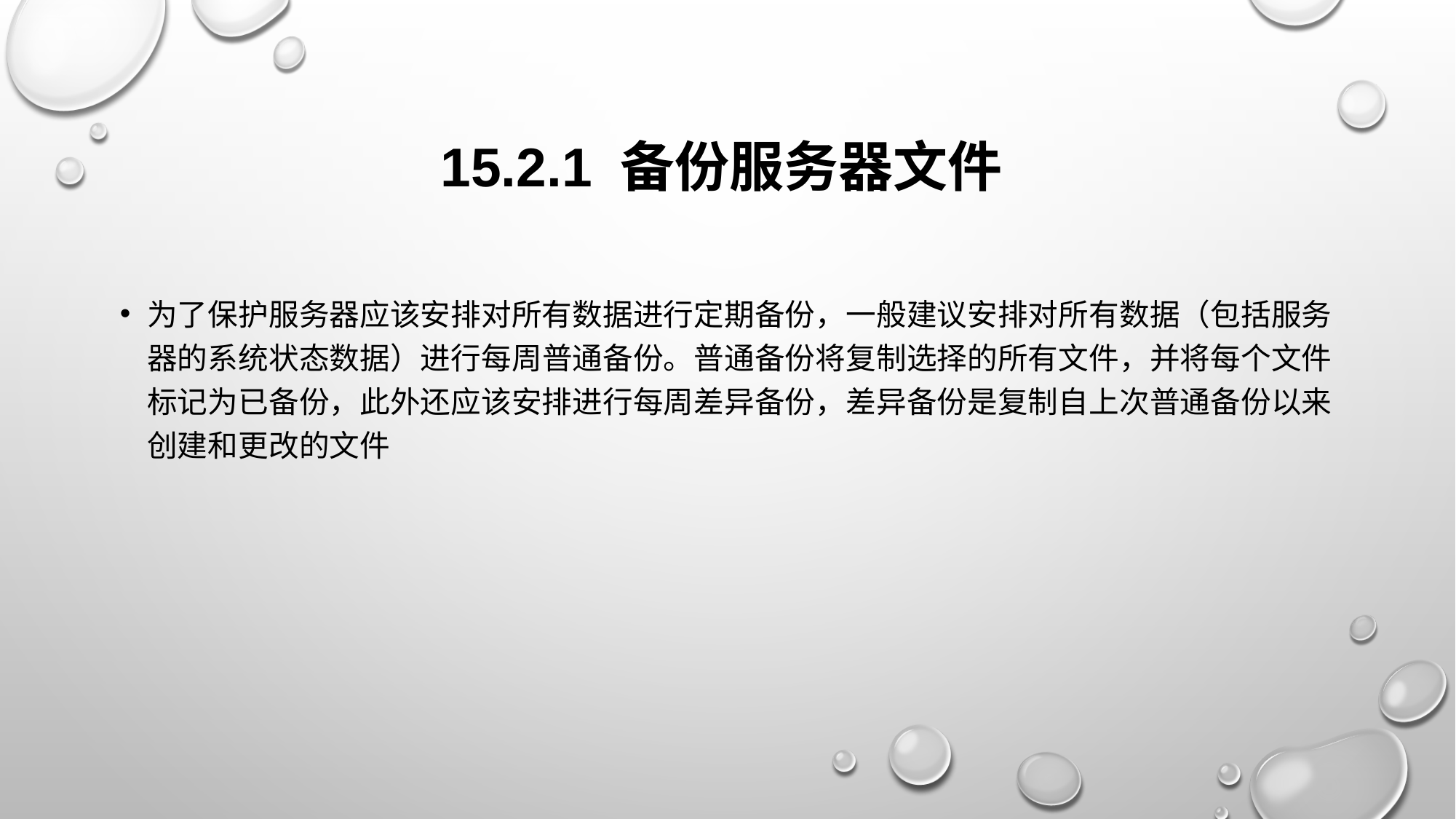

# 15.2.1 备份服务器文件
为了保护服务器应该安排对所有数据进行定期备份，一般建议安排对所有数据（包括服务器的系统状态数据）进行每周普通备份。普通备份将复制选择的所有文件，并将每个文件标记为已备份，此外还应该安排进行每周差异备份，差异备份是复制自上次普通备份以来创建和更改的文件